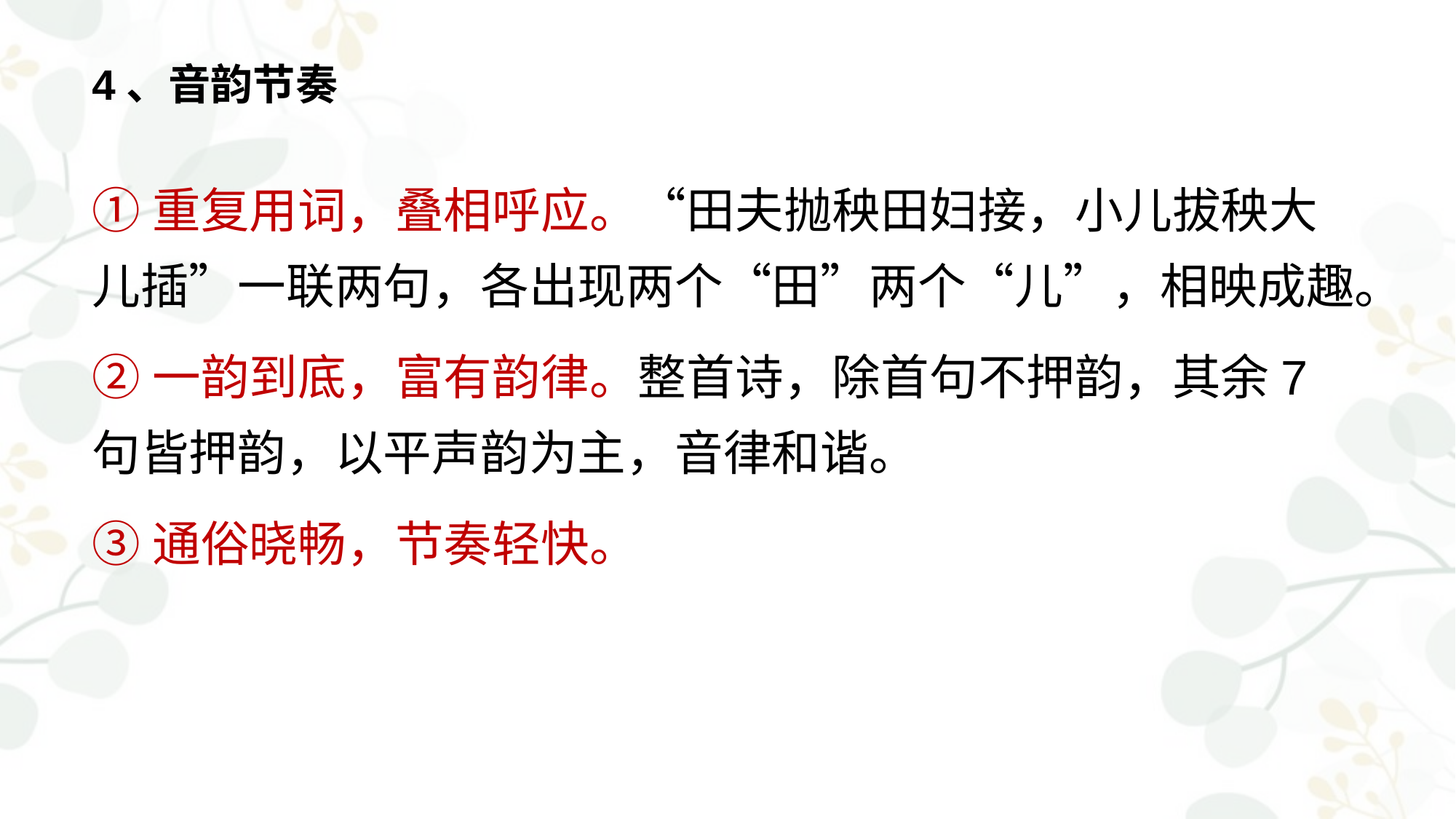

# 4、音韵节奏
①重复用词，叠相呼应。“田夫抛秧田妇接，小儿拔秧大儿插”一联两句，各出现两个“田”两个“儿”，相映成趣。
②一韵到底，富有韵律。整首诗，除首句不押韵，其余7句皆押韵，以平声韵为主，音律和谐。
③通俗晓畅，节奏轻快。